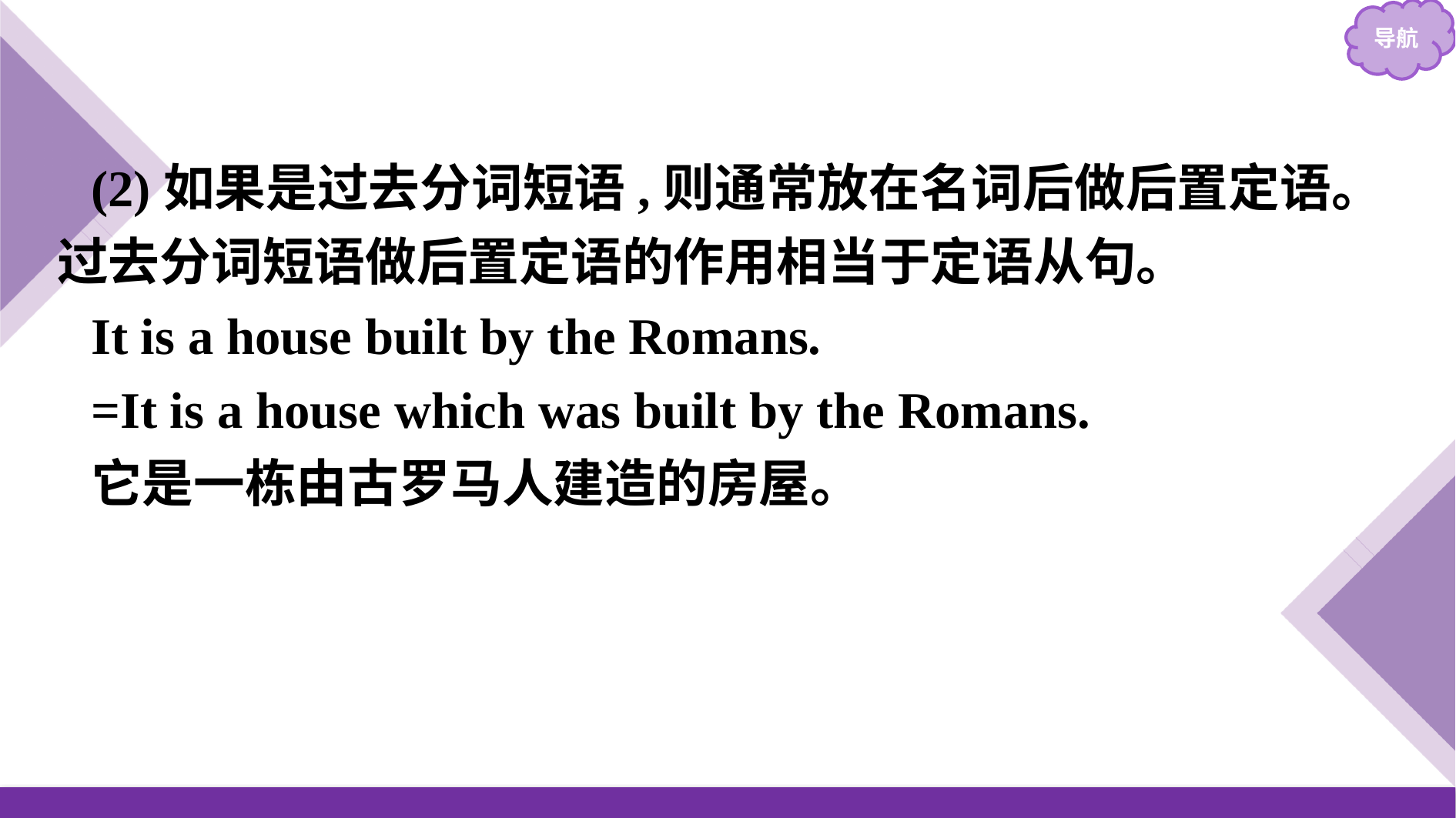

(2)如果是过去分词短语,则通常放在名词后做后置定语。过去分词短语做后置定语的作用相当于定语从句。
It is a house built by the Romans.
=It is a house which was built by the Romans.
它是一栋由古罗马人建造的房屋。